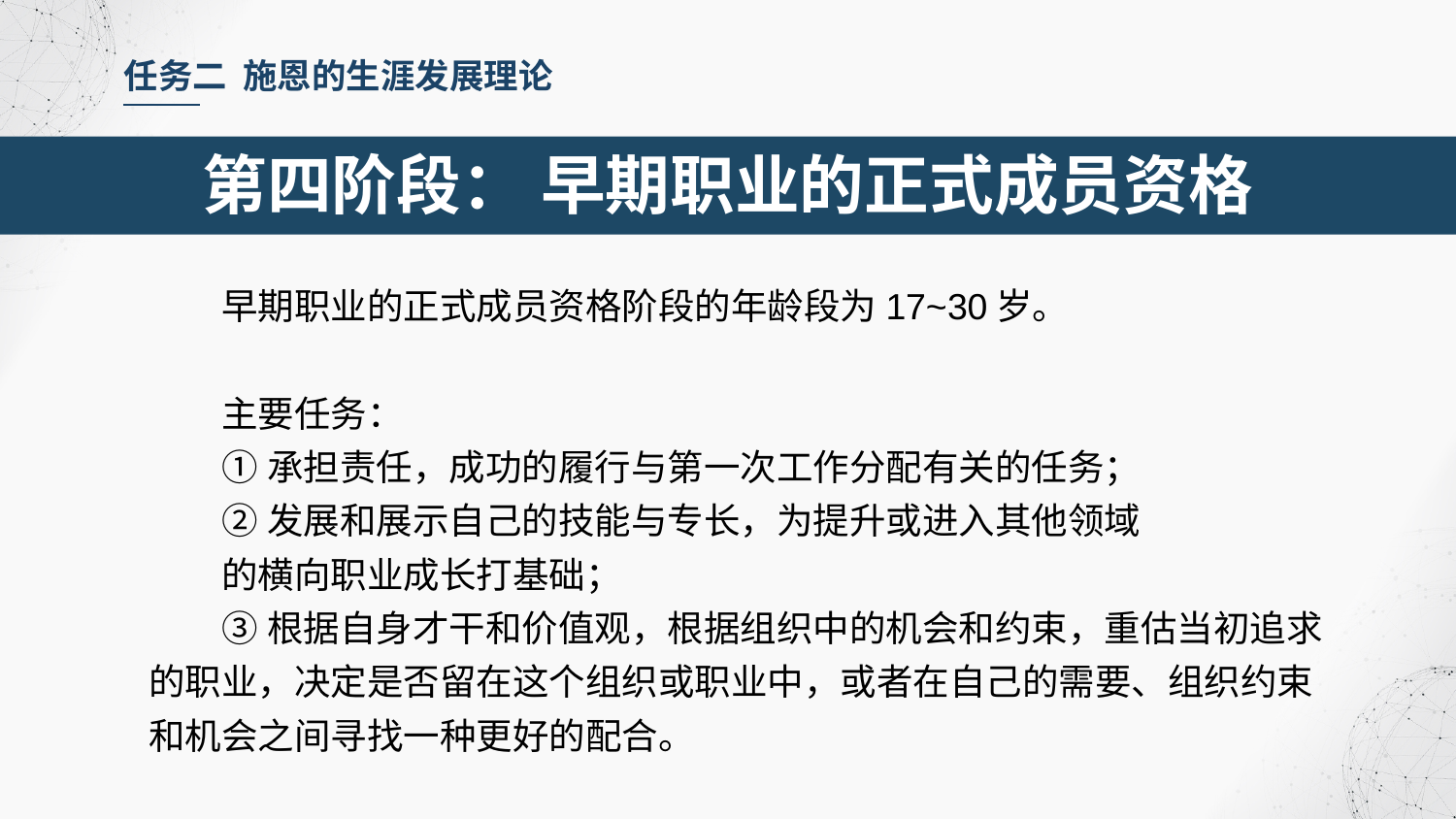

任务二  施恩的生涯发展理论

第四阶段： 早期职业的正式成员资格
早期职业的正式成员资格阶段的年龄段为17~30岁。

主要任务：
①承担责任，成功的履行与第一次工作分配有关的任务；
②发展和展示自己的技能与专长，为提升或进入其他领域
的横向职业成长打基础；
③根据自身才干和价值观，根据组织中的机会和约束，重估当初追求的职业，决定是否留在这个组织或职业中，或者在自己的需要、组织约束和机会之间寻找一种更好的配合。